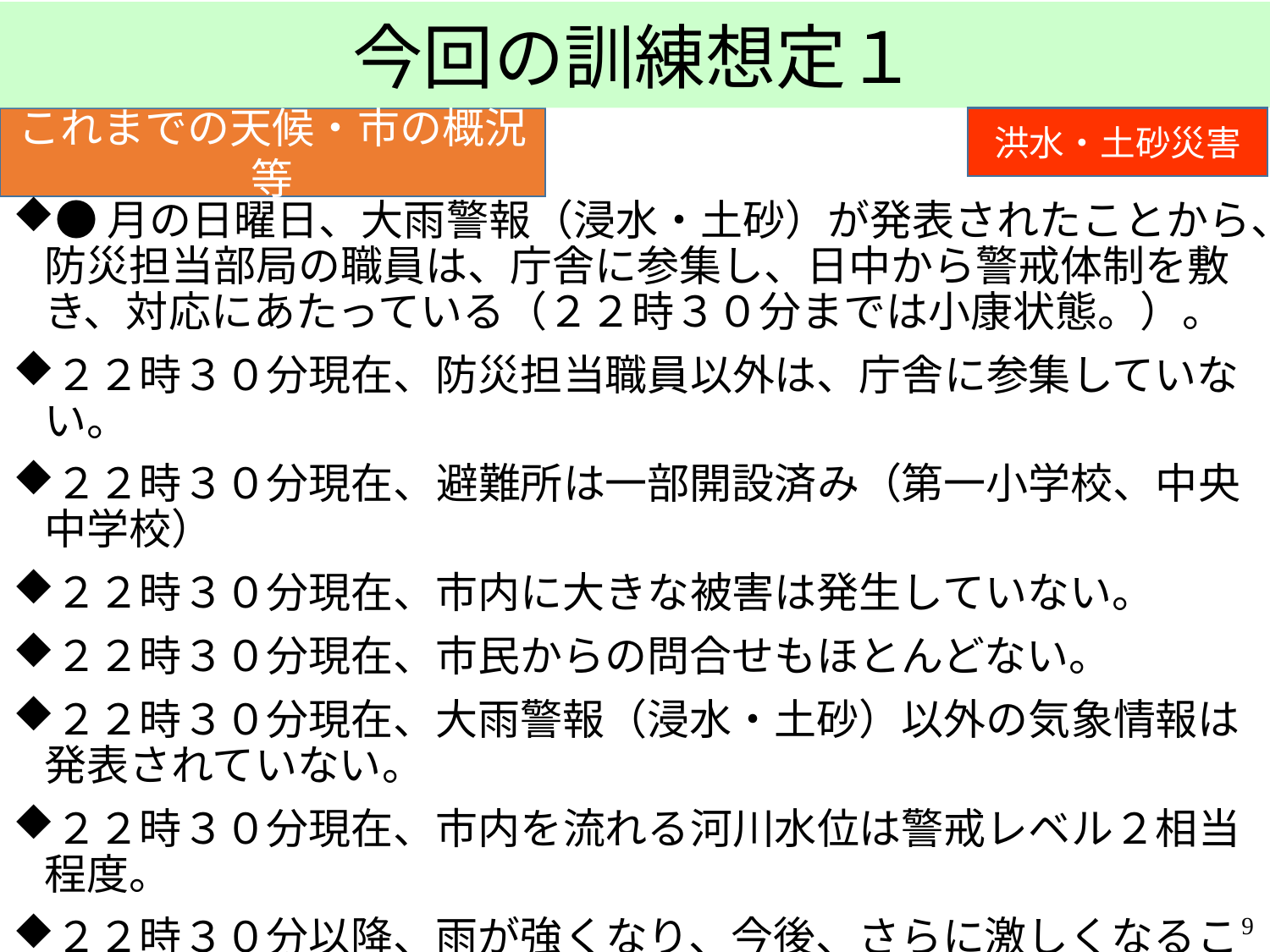

今回の訓練想定１
これまでの天候・市の概況等
洪水・土砂災害
●月の日曜日、大雨警報（浸水・土砂）が発表されたことから、防災担当部局の職員は、庁舎に参集し、日中から警戒体制を敷き、対応にあたっている（２２時３０分までは小康状態。）。
２２時３０分現在、防災担当職員以外は、庁舎に参集していない。
２２時３０分現在、避難所は一部開設済み（第一小学校、中央中学校）
２２時３０分現在、市内に大きな被害は発生していない。
２２時３０分現在、市民からの問合せもほとんどない。
２２時３０分現在、大雨警報（浸水・土砂）以外の気象情報は発表されていない。
２２時３０分現在、市内を流れる河川水位は警戒レベル２相当程度。
２２時３０分以降、雨が強くなり、今後、さらに激しくなることが予想されている。

9